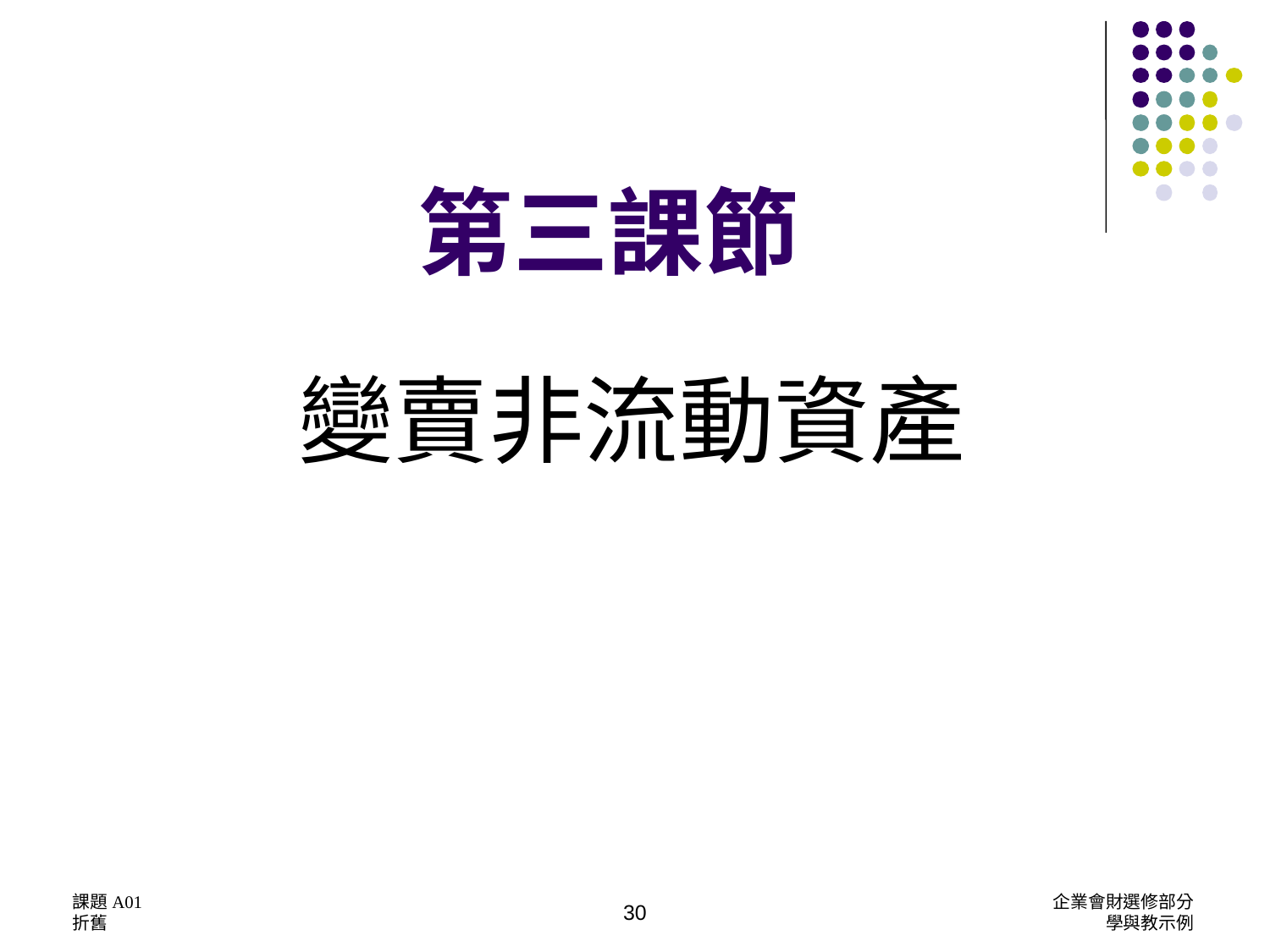

# 第三課節
變賣非流動資產

課題A01
折舊

企業會財選修部分
學與教示例

30